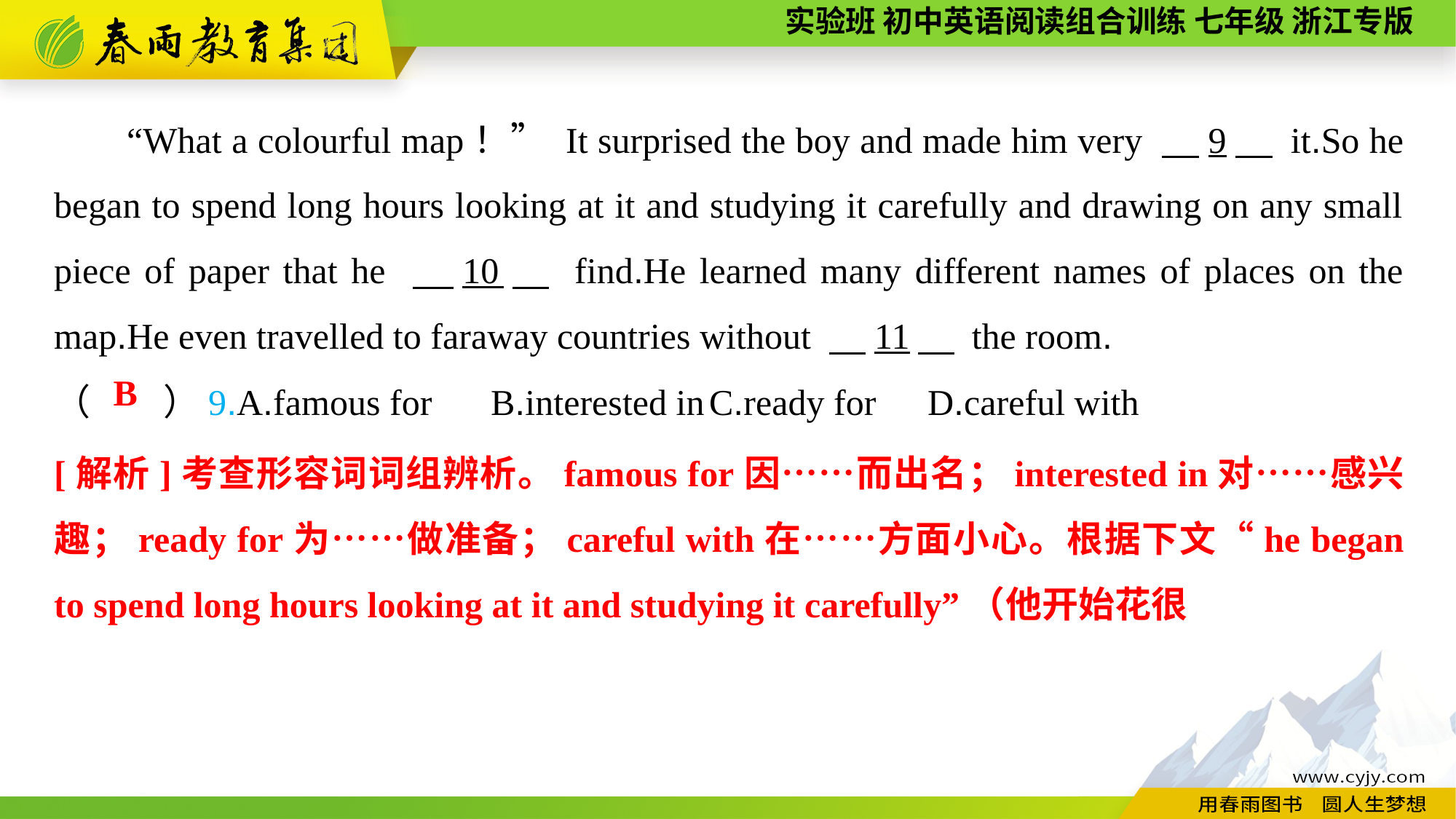

“What a colourful map！” It surprised the boy and made him very 　9　 it.So he began to spend long hours looking at it and studying it carefully and drawing on any small piece of paper that he 　10　 find.He learned many different names of places on the map.He even travelled to faraway countries without 　11　 the room.
（　　）9.A.famous for	B.interested in	C.ready for	D.careful with
B
[解析]考查形容词词组辨析。famous for因……而出名；interested in对……感兴趣；ready for为……做准备；careful with在……方面小心。根据下文“he began to spend long hours looking at it and studying it carefully”（他开始花很